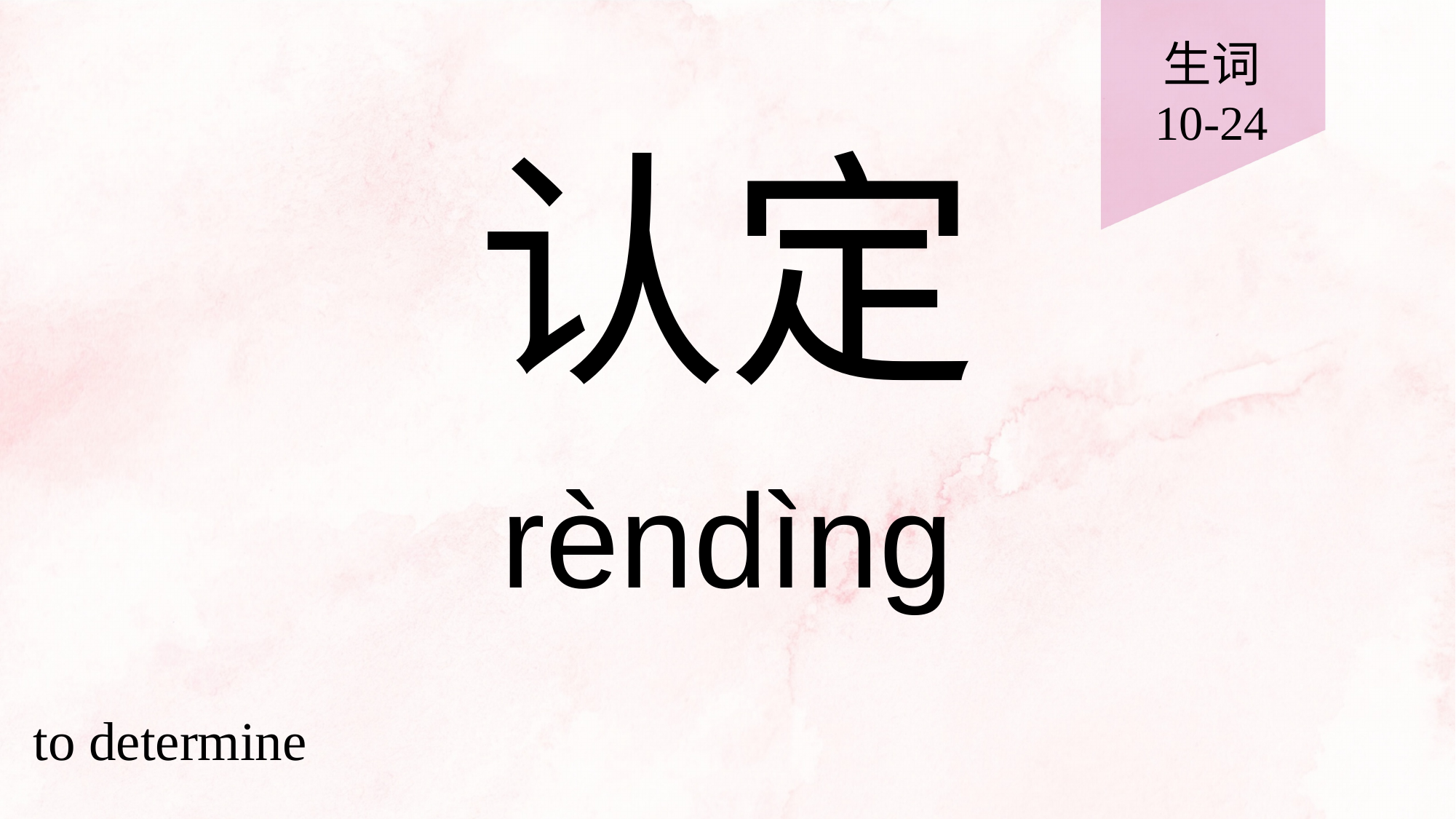

生词
10-24
# 认定
rèndìng
to determine